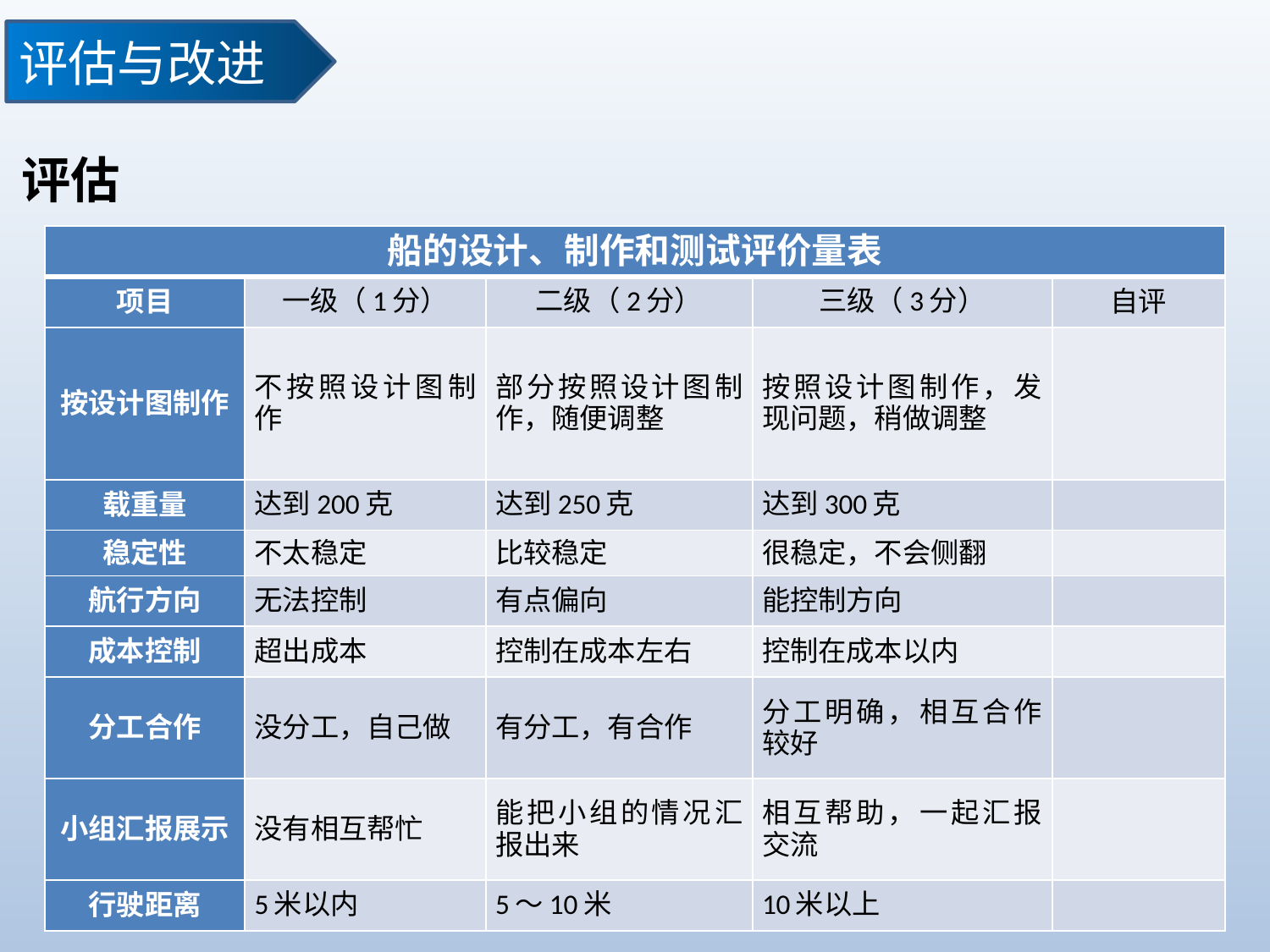

评估与改进
评估
| 船的设计、制作和测试评价量表 |  |  |  |  |
| --- | --- | --- | --- | --- |
| 项目 | 一级（1分） | 二级（2分） | 三级（3分） | 自评 |
| 按设计图制作 | 不按照设计图制作 | 部分按照设计图制作，随便调整 | 按照设计图制作，发现问题，稍做调整 |  |
| 载重量 | 达到200克 | 达到250克 | 达到300克 |  |
| 稳定性 | 不太稳定 | 比较稳定 | 很稳定，不会侧翻 |  |
| 航行方向 | 无法控制 | 有点偏向 | 能控制方向 |  |
| 成本控制 | 超出成本 | 控制在成本左右 | 控制在成本以内 |  |
| 分工合作 | 没分工，自己做 | 有分工，有合作 | 分工明确，相互合作较好 |  |
| 小组汇报展示 | 没有相互帮忙 | 能把小组的情况汇报出来 | 相互帮助，一起汇报交流 |  |
| 行驶距离 | 5米以内 | 5～10米 | 10米以上 |  |